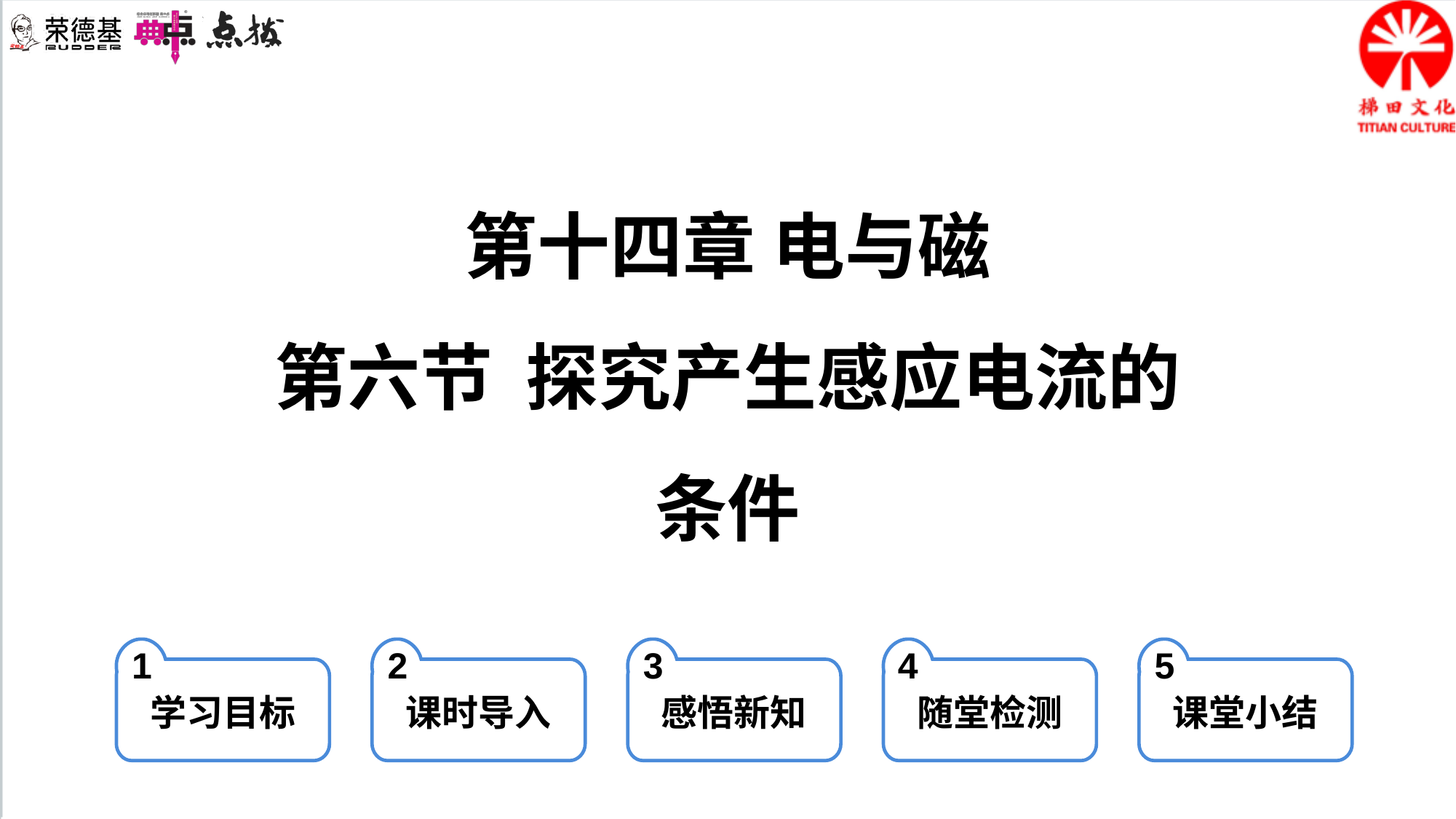

第十四章 电与磁
第六节  探究产生感应电流的条件
1

学习目标
2

课时导入
3

感悟新知
4

随堂检测
5

课堂小结